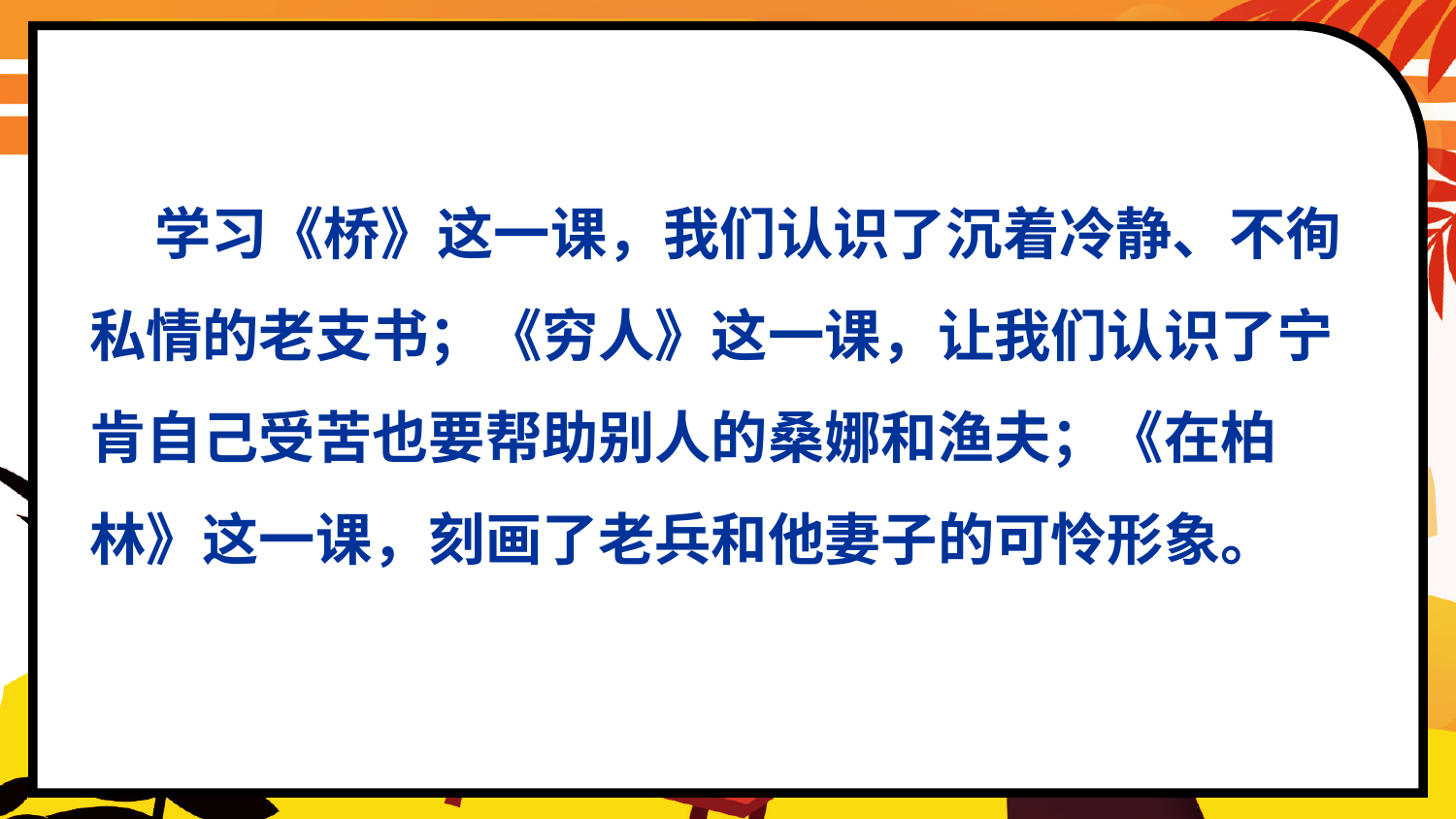

学习《桥》这一课，我们认识了沉着冷静、不徇私情的老支书；《穷人》这一课，让我们认识了宁肯自己受苦也要帮助别人的桑娜和渔夫；《在柏林》这一课，刻画了老兵和他妻子的可怜形象。